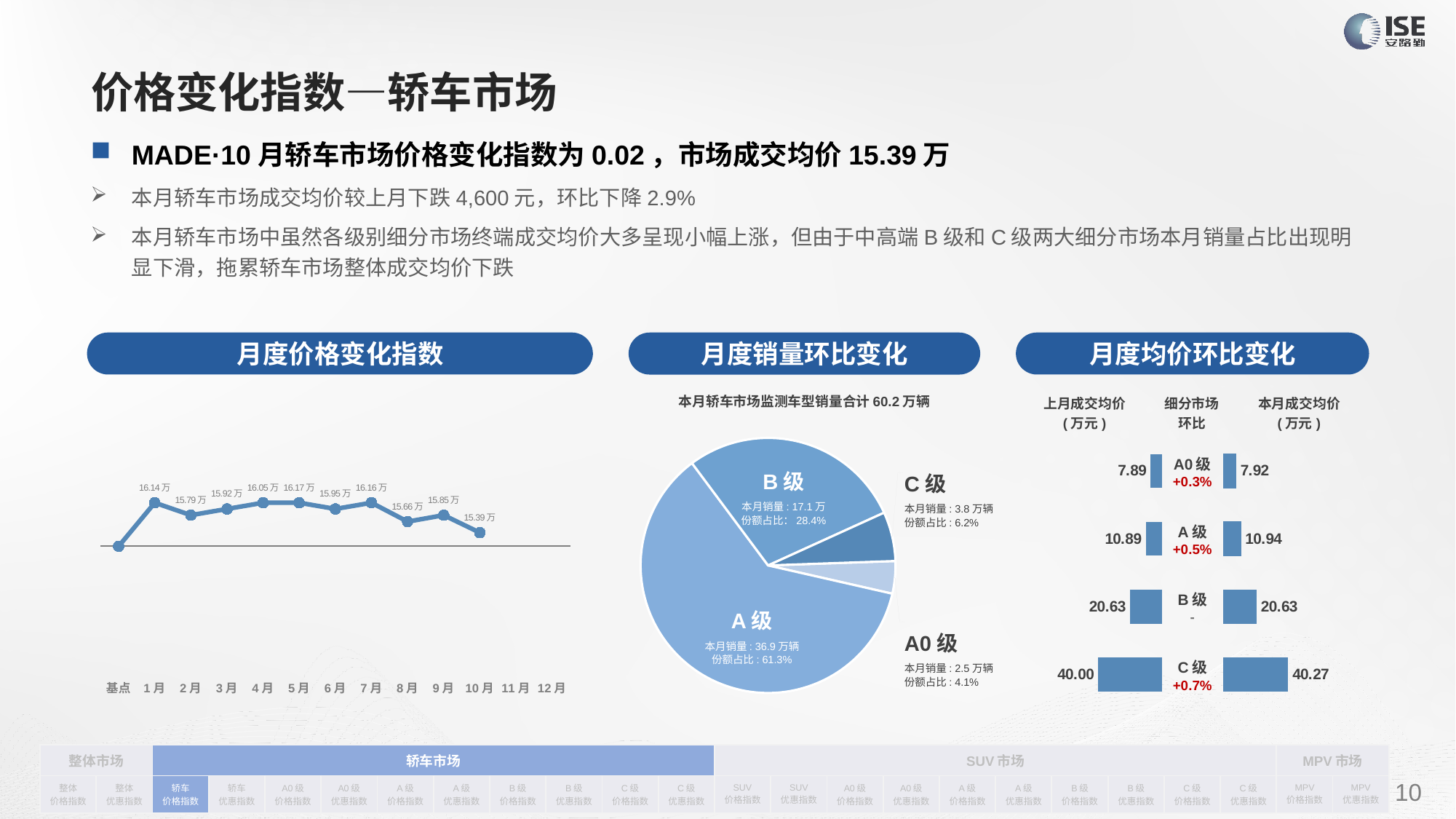

# 价格变化指数—轿车市场
MADE·10月轿车市场价格变化指数为0.02，市场成交均价15.39万
本月轿车市场成交均价较上月下跌4,600元，环比下降2.9%
本月轿车市场中虽然各级别细分市场终端成交均价大多呈现小幅上涨，但由于中高端B级和C级两大细分市场本月销量占比出现明显下滑，拖累轿车市场整体成交均价下跌
月度价格变化指数

月度均价环比变化

月度销量环比变化

本月轿车市场监测车型销量合计60.2万辆

### Chart

| Category | Y2022 |
|---|---|
| 基点 | 0.0 |
| 1月 | 0.07 |
| 2月 | 0.05 |
| 3月 | 0.06 |
| 4月 | 0.07 |
| 5月 | 0.07 |
| 6月 | 0.06 |
| 7月 | 0.07 |
| 8月 | 0.03966663125964409 |
| 9月 | 0.05 |
| 10月 | 0.022006818622527957 |
| 11月 | None |
| 12月 | None |
| 上月成交均价 (万元) | 细分市场 环比 | 本月成交均价 (万元) |
| --- | --- | --- |

### Chart

| Category | 细分市场 |
|---|---|
| A0级 | 24788.0 |
| A级 | 368867.0 |
| B级 | 170961.0 |
| C级 | 37530.0 |
| A0级 +0.3% |
| --- |
| A级 +0.5% |
| B级 - |
| C级 +0.7% |

### Chart

| Category | 成交均价 |
|---|---|
| A0 | 7.89 |
| A | 10.89 |
| B | 20.63 |
| C | 40.0 |

### Chart

| Category | 金额 |
|---|---|
| A0 | 7.918944287558497 |
| A | 10.938698713899587 |
| B | 20.627075225928724 |
| C | 40.27496257127631 |
B级
本月销量: 17.1万
份额占比：28.4%
C级
本月销量: 3.8万辆
份额占比: 6.2%
A级
本月销量: 36.9万辆
份额占比: 61.3%
A0级
本月销量: 2.5万辆
份额占比: 4.1%
| 整体市场 |  | 轿车市场 |  |  |  |  |  |  |  |  |  | SUV市场 |  |  |  |  |  |  |  |  |  | MPV市场 |  |
| --- | --- | --- | --- | --- | --- | --- | --- | --- | --- | --- | --- | --- | --- | --- | --- | --- | --- | --- | --- | --- | --- | --- | --- |
| 整体 价格指数 | 整体 优惠指数 | 轿车 价格指数 | 轿车 优惠指数 | A0级 价格指数 | A0级 优惠指数 | A级 价格指数 | A级 优惠指数 | B级 价格指数 | B级 优惠指数 | C级 价格指数 | C级 优惠指数 | SUV 价格指数 | SUV 优惠指数 | A0级 价格指数 | A0级 优惠指数 | A级 价格指数 | A级 优惠指数 | B级 价格指数 | B级 优惠指数 | C级 价格指数 | C级 优惠指数 | MPV 价格指数 | MPV 优惠指数 |
请在插入菜单—页眉和页脚中修改此 文本
10